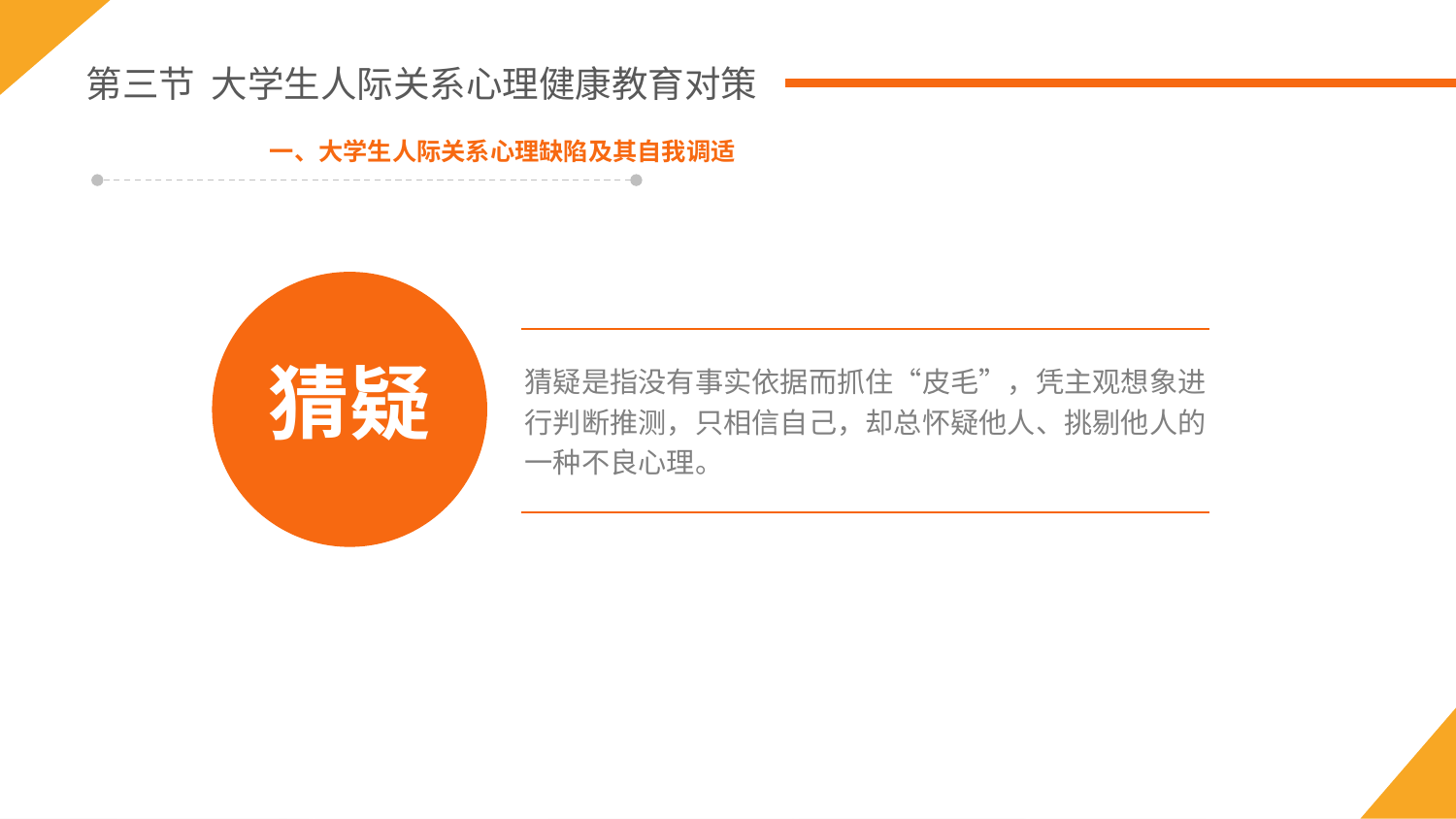

第三节  大学生人际关系心理健康教育对策
一、大学生人际关系心理缺陷及其自我调适

猜疑是指没有事实依据而抓住“皮毛”，凭主观想象进行判断推测，只相信自己，却总怀疑他人、挑剔他人的一种不良心理。
猜疑